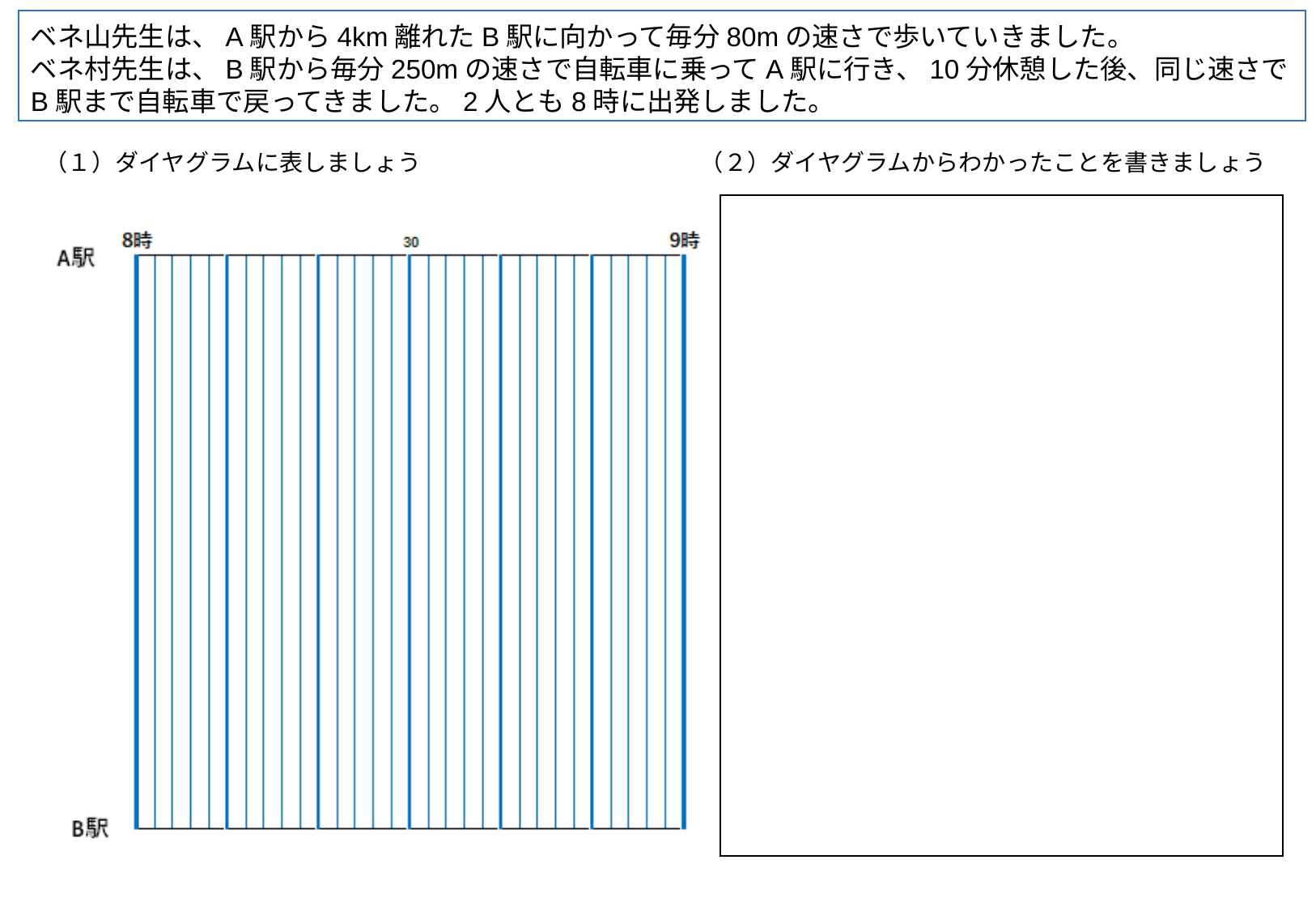

ベネ山先生は、A駅から4km離れたB駅に向かって毎分80mの速さで歩いていきました。
ベネ村先生は、B駅から毎分250mの速さで自転車に乗ってA駅に行き、10分休憩した後、同じ速さで
B駅まで自転車で戻ってきました。2人とも8時に出発しました。
（１）ダイヤグラムに表しましょう
（２）ダイヤグラムからわかったことを書きましょう